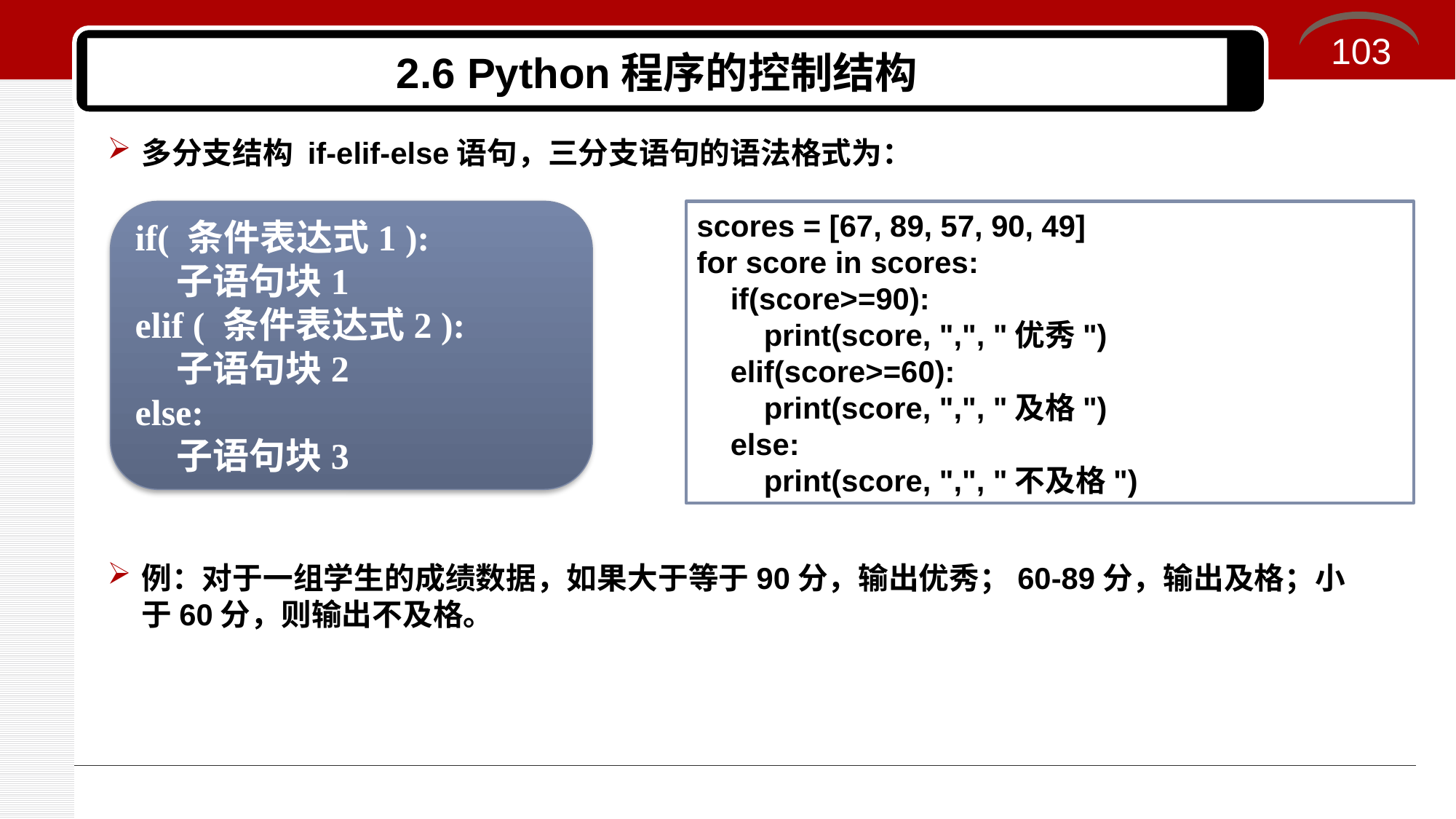

103
# 2.6 Python程序的控制结构
多分支结构 if-elif-else语句，三分支语句的语法格式为：

例：对于一组学生的成绩数据，如果大于等于90分，输出优秀；60-89分，输出及格；小于60分，则输出不及格。

if( 条件表达式1 ):
    子语句块1
elif ( 条件表达式2 ):
    子语句块2
else:
    子语句块3
scores = [67, 89, 57, 90, 49]
for score in scores:
    if(score>=90):
        print(score, ",", "优秀")
    elif(score>=60):
        print(score, ",", "及格")
    else:
        print(score, ",", "不及格")